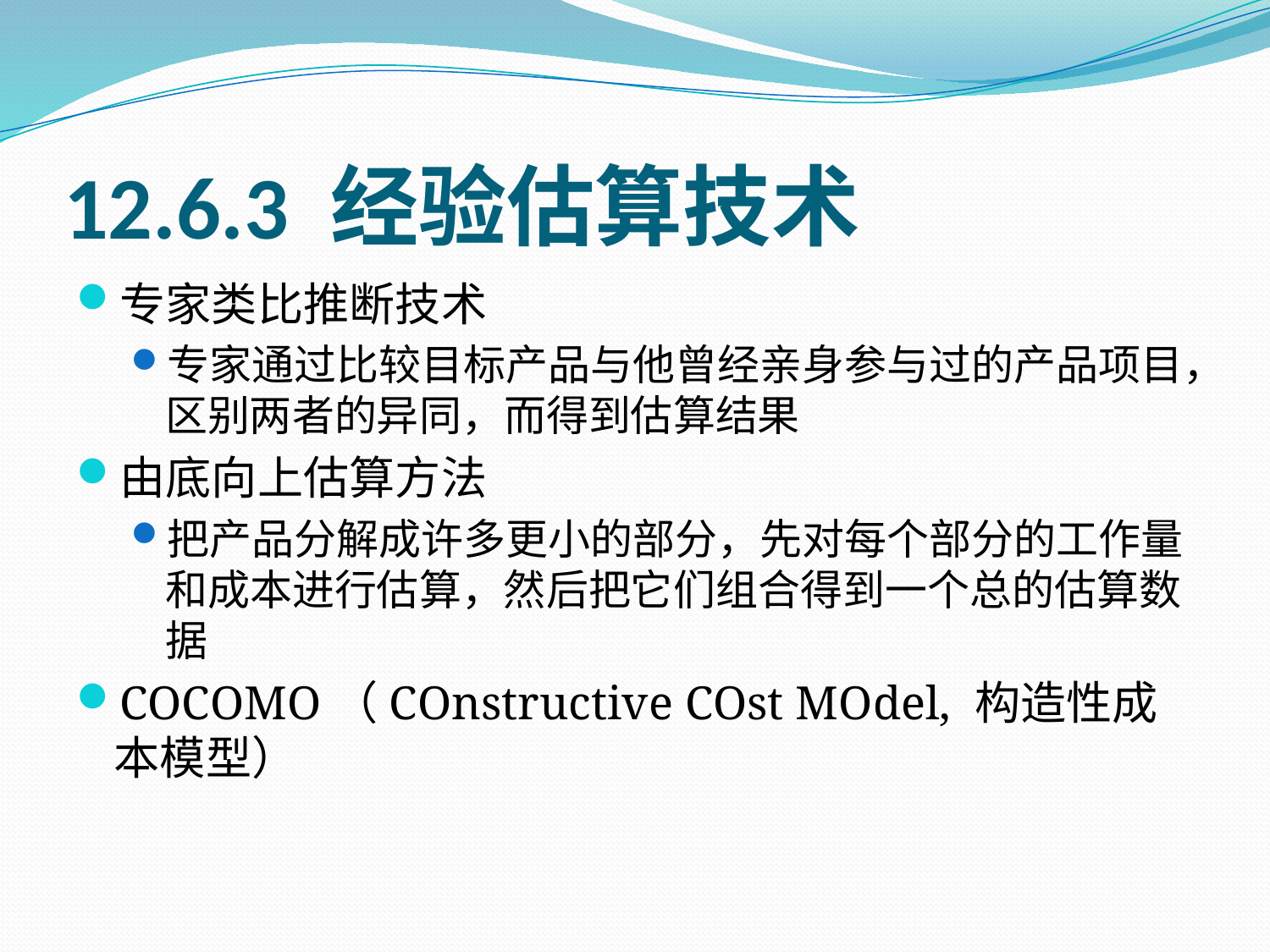

# 12.6.3 经验估算技术
专家类比推断技术
专家通过比较目标产品与他曾经亲身参与过的产品项目，区别两者的异同，而得到估算结果
由底向上估算方法
把产品分解成许多更小的部分，先对每个部分的工作量和成本进行估算，然后把它们组合得到一个总的估算数据
COCOMO（COnstructive COst MOdel, 构造性成本模型）